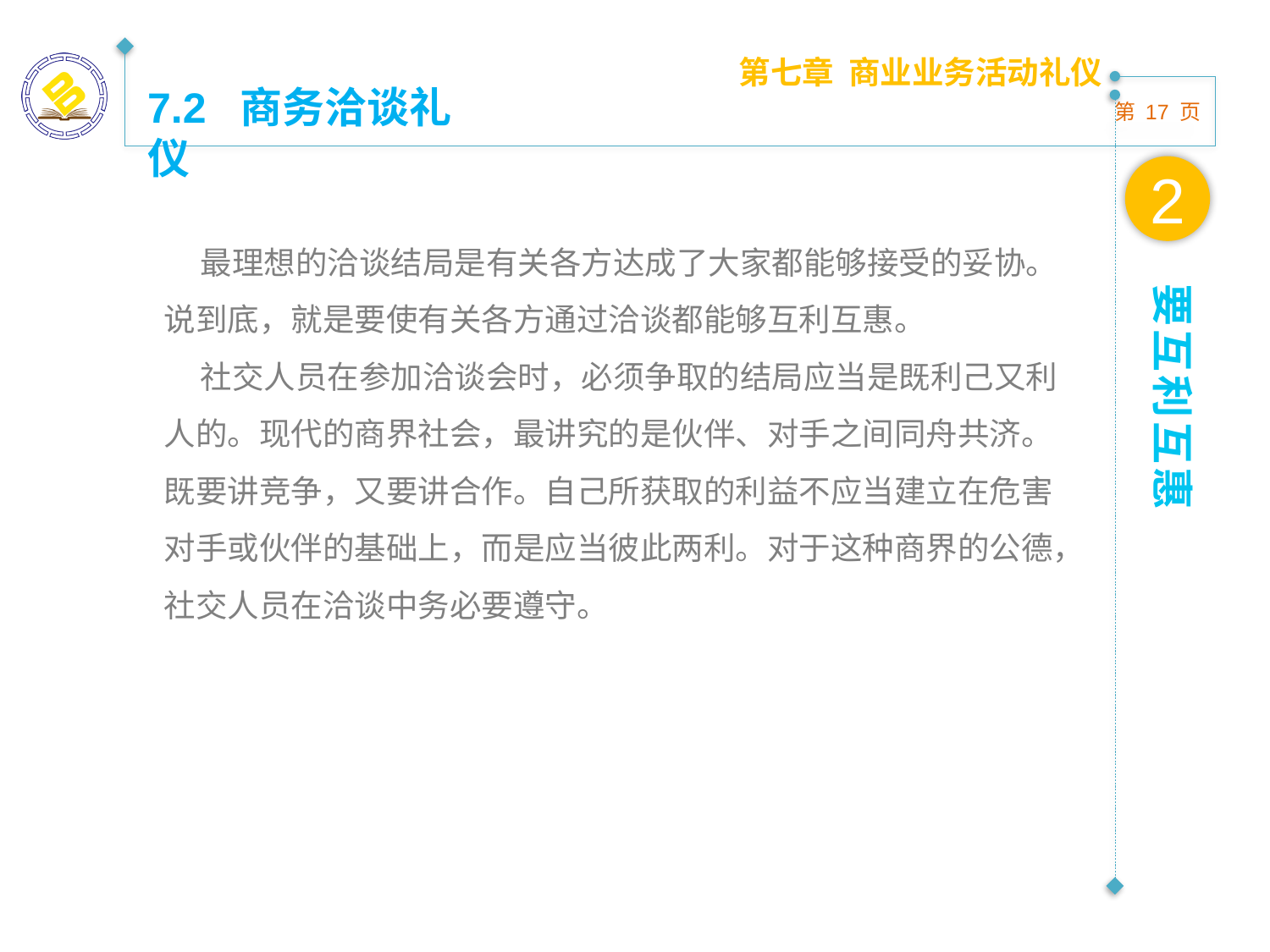

第七章  商业业务活动礼仪
7.2  商务洽谈礼仪
2
    最理想的洽谈结局是有关各方达成了大家都能够接受的妥协。说到底，就是要使有关各方通过洽谈都能够互利互惠。
    社交人员在参加洽谈会时，必须争取的结局应当是既利己又利人的。现代的商界社会，最讲究的是伙伴、对手之间同舟共济。既要讲竞争，又要讲合作。自己所获取的利益不应当建立在危害对手或伙伴的基础上，而是应当彼此两利。对于这种商界的公德，社交人员在洽谈中务必要遵守。
要互利互惠